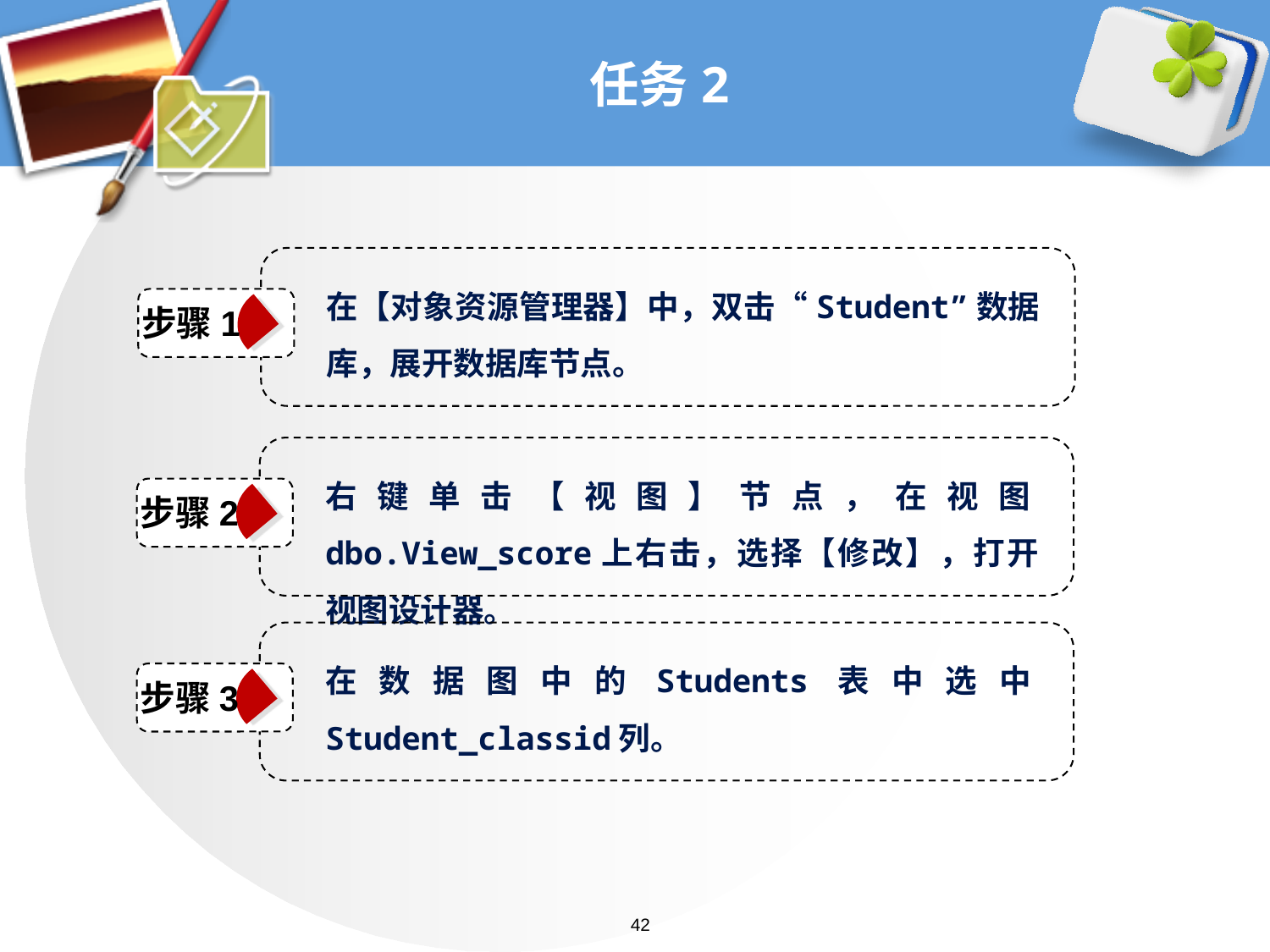

# 任务2

在【对象资源管理器】中，双击“Student”数据库，展开数据库节点。

步骤1

右键单击【视图】节点，在视图dbo.View_score上右击，选择【修改】，打开视图设计器。

步骤2

在数据图中的Students表中选中Student_classid列。

步骤3

42